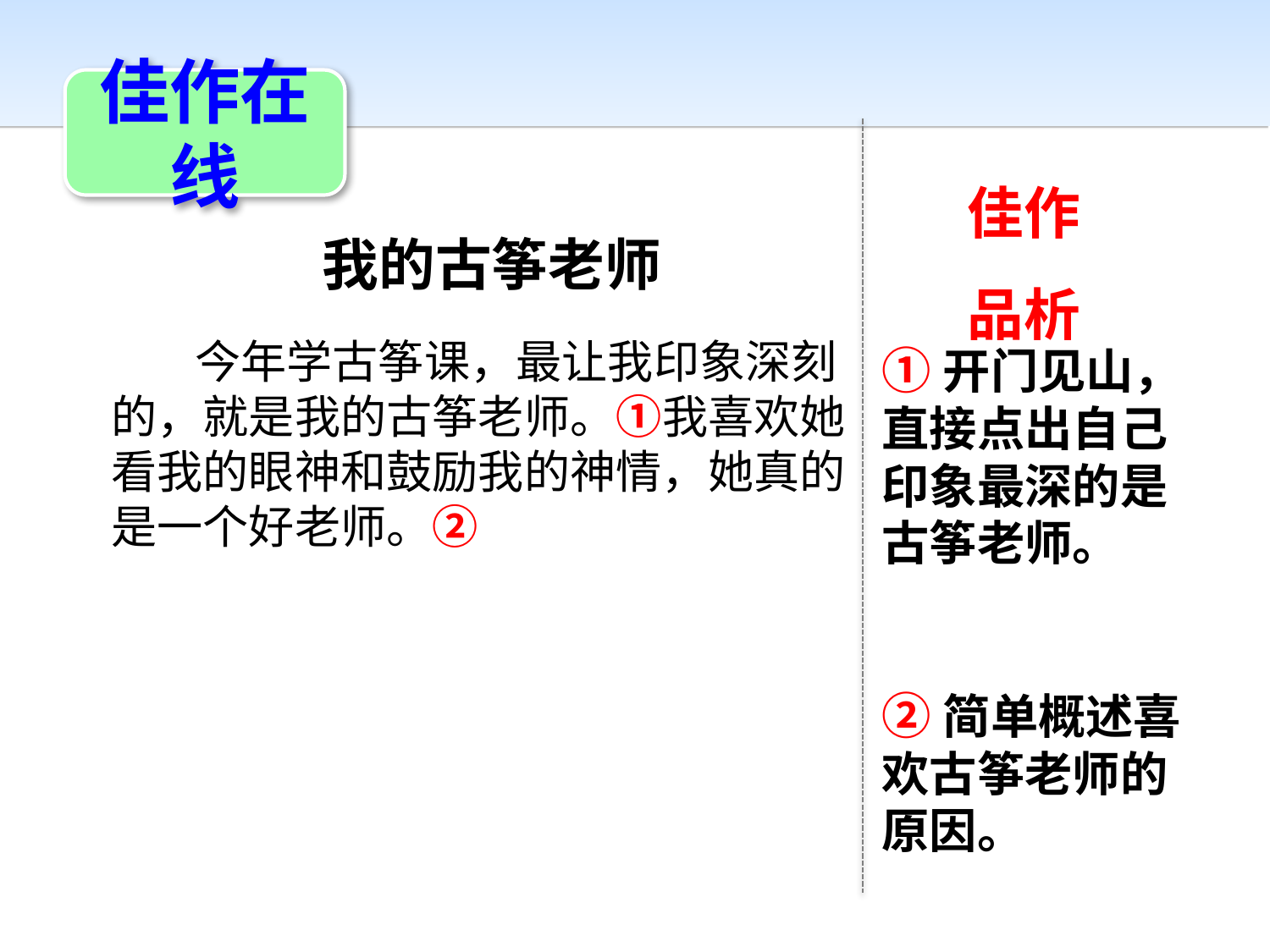

佳作在线
佳作品析
我的古筝老师
       今年学古筝课，最让我印象深刻的，就是我的古筝老师。①我喜欢她看我的眼神和鼓励我的神情，她真的是一个好老师。②
①开门见山，直接点出自己印象最深的是古筝老师。

②简单概述喜欢古筝老师的原因。